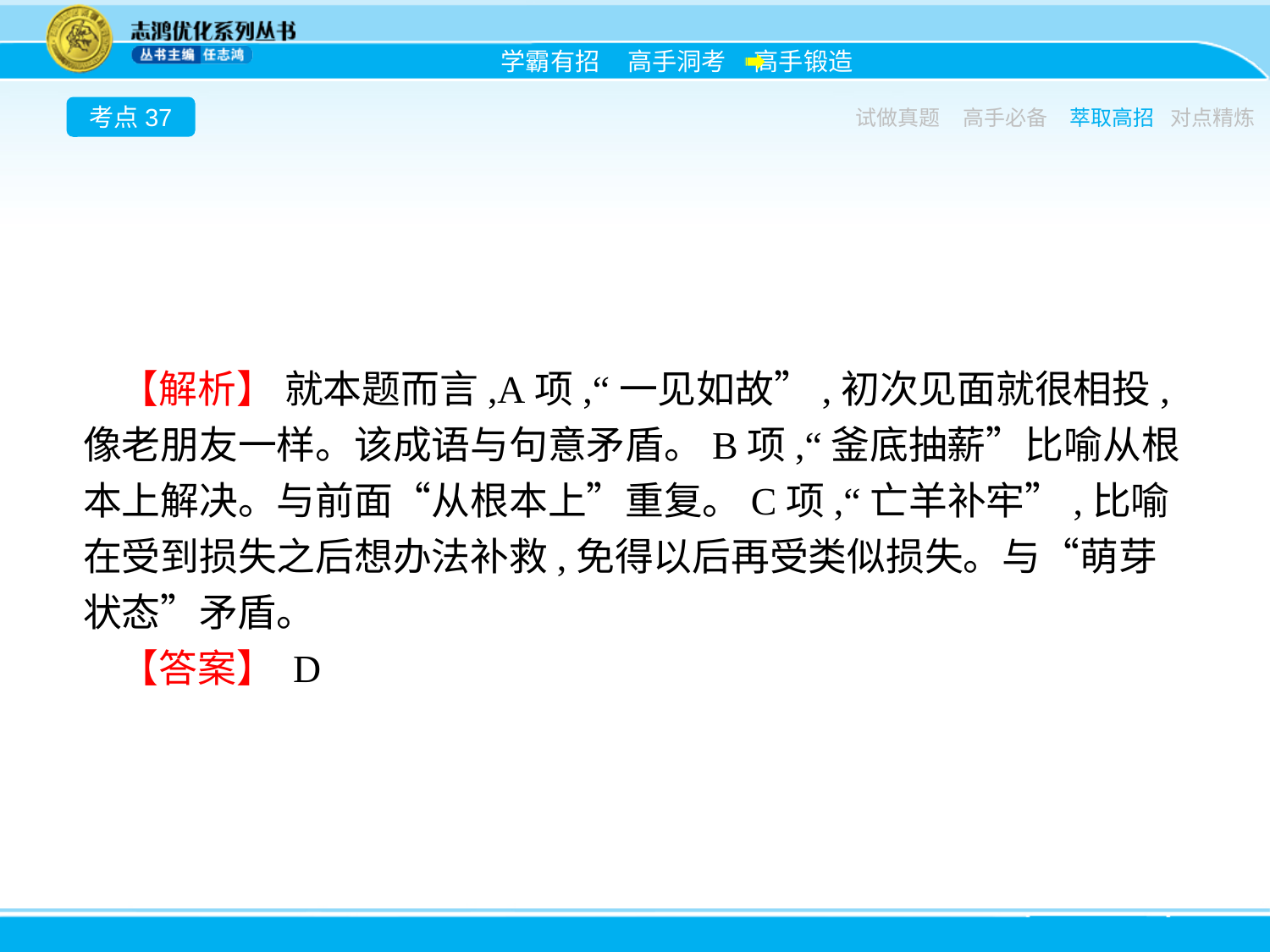

考点37
试做真题
高手必备
萃取高招
对点精炼
【解析】 就本题而言,A项,“一见如故”,初次见面就很相投,像老朋友一样。该成语与句意矛盾。B项,“釜底抽薪”比喻从根本上解决。与前面“从根本上”重复。C项,“亡羊补牢”,比喻在受到损失之后想办法补救,免得以后再受类似损失。与“萌芽状态”矛盾。
【答案】 D